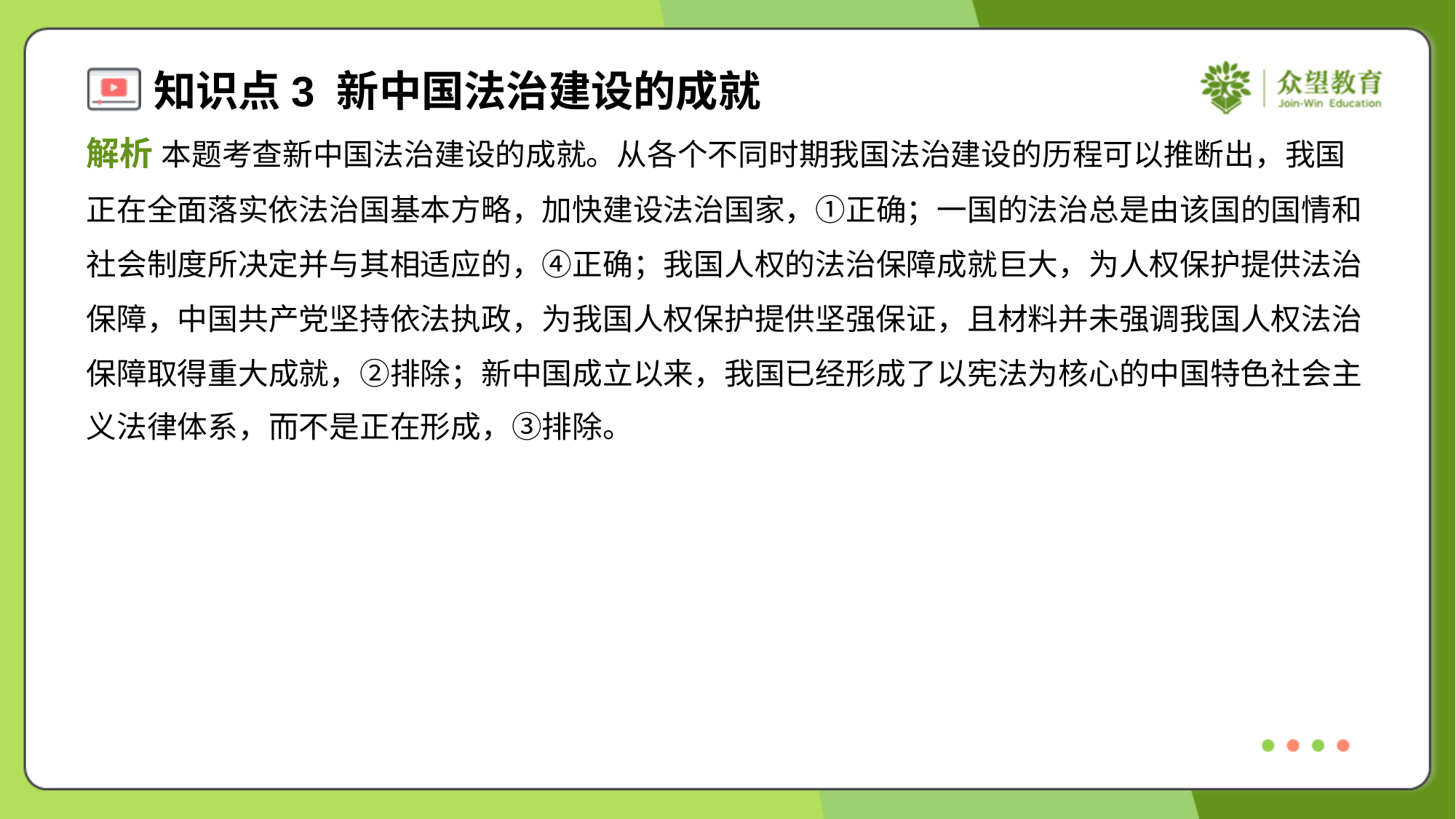

解析 本题考查新中国法治建设的成就。从各个不同时期我国法治建设的历程可以推断出，我国
正在全面落实依法治国基本方略，加快建设法治国家，①正确；一国的法治总是由该国的国情和
社会制度所决定并与其相适应的，④正确；我国人权的法治保障成就巨大，为人权保护提供法治
保障，中国共产党坚持依法执政，为我国人权保护提供坚强保证，且材料并未强调我国人权法治
保障取得重大成就，②排除；新中国成立以来，我国已经形成了以宪法为核心的中国特色社会主
义法律体系，而不是正在形成，③排除。